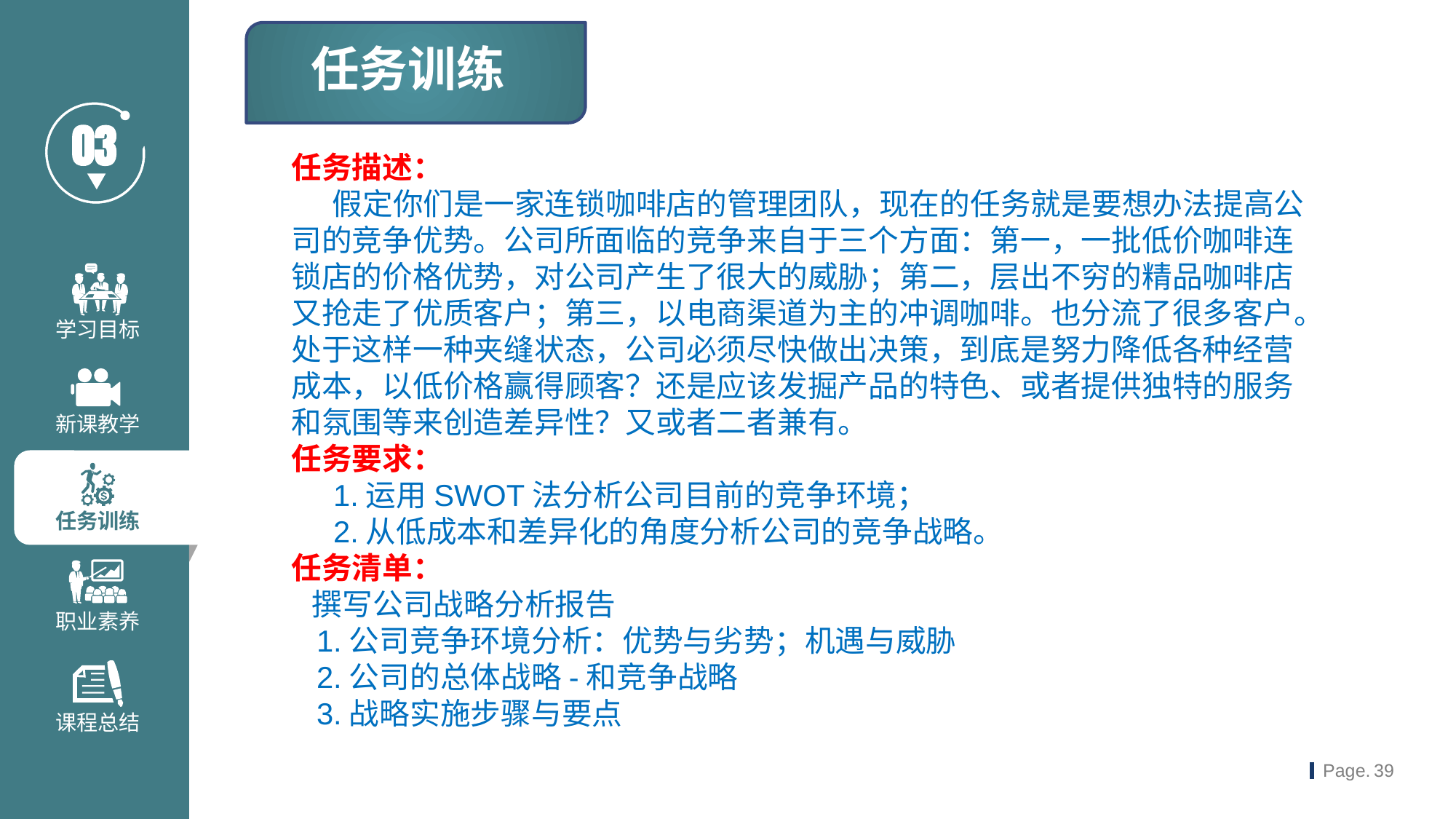

任务训练
任务描述：
     假定你们是一家连锁咖啡店的管理团队，现在的任务就是要想办法提高公司的竞争优势。公司所面临的竞争来自于三个方面：第一，一批低价咖啡连锁店的价格优势，对公司产生了很大的威胁；第二，层出不穷的精品咖啡店又抢走了优质客户；第三，以电商渠道为主的冲调咖啡。也分流了很多客户。处于这样一种夹缝状态，公司必须尽快做出决策，到底是努力降低各种经营成本，以低价格赢得顾客？还是应该发掘产品的特色、或者提供独特的服务和氛围等来创造差异性？又或者二者兼有。
任务要求：
     1.运用SWOT法分析公司目前的竞争环境；
     2.从低成本和差异化的角度分析公司的竞争战略。
任务清单：
  撰写公司战略分析报告
   1.公司竞争环境分析：优势与劣势；机遇与威胁
   2.公司的总体战略-和竞争战略
   3.战略实施步骤与要点